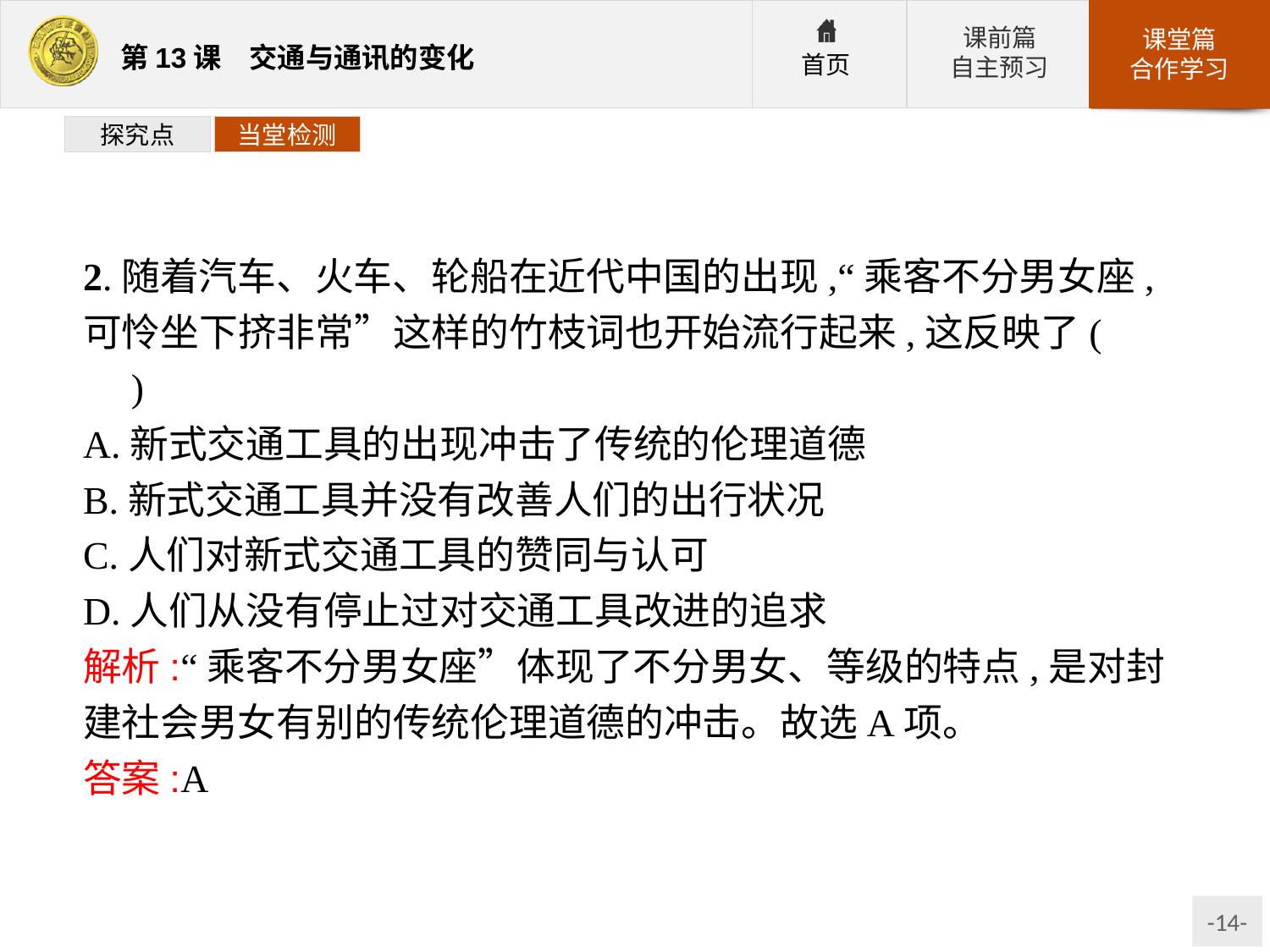

探究点
当堂检测
2.随着汽车、火车、轮船在近代中国的出现,“乘客不分男女座,可怜坐下挤非常”这样的竹枝词也开始流行起来,这反映了(　　)
A.新式交通工具的出现冲击了传统的伦理道德
B.新式交通工具并没有改善人们的出行状况
C.人们对新式交通工具的赞同与认可
D.人们从没有停止过对交通工具改进的追求
解析:“乘客不分男女座”体现了不分男女、等级的特点,是对封建社会男女有别的传统伦理道德的冲击。故选A项。
答案:A